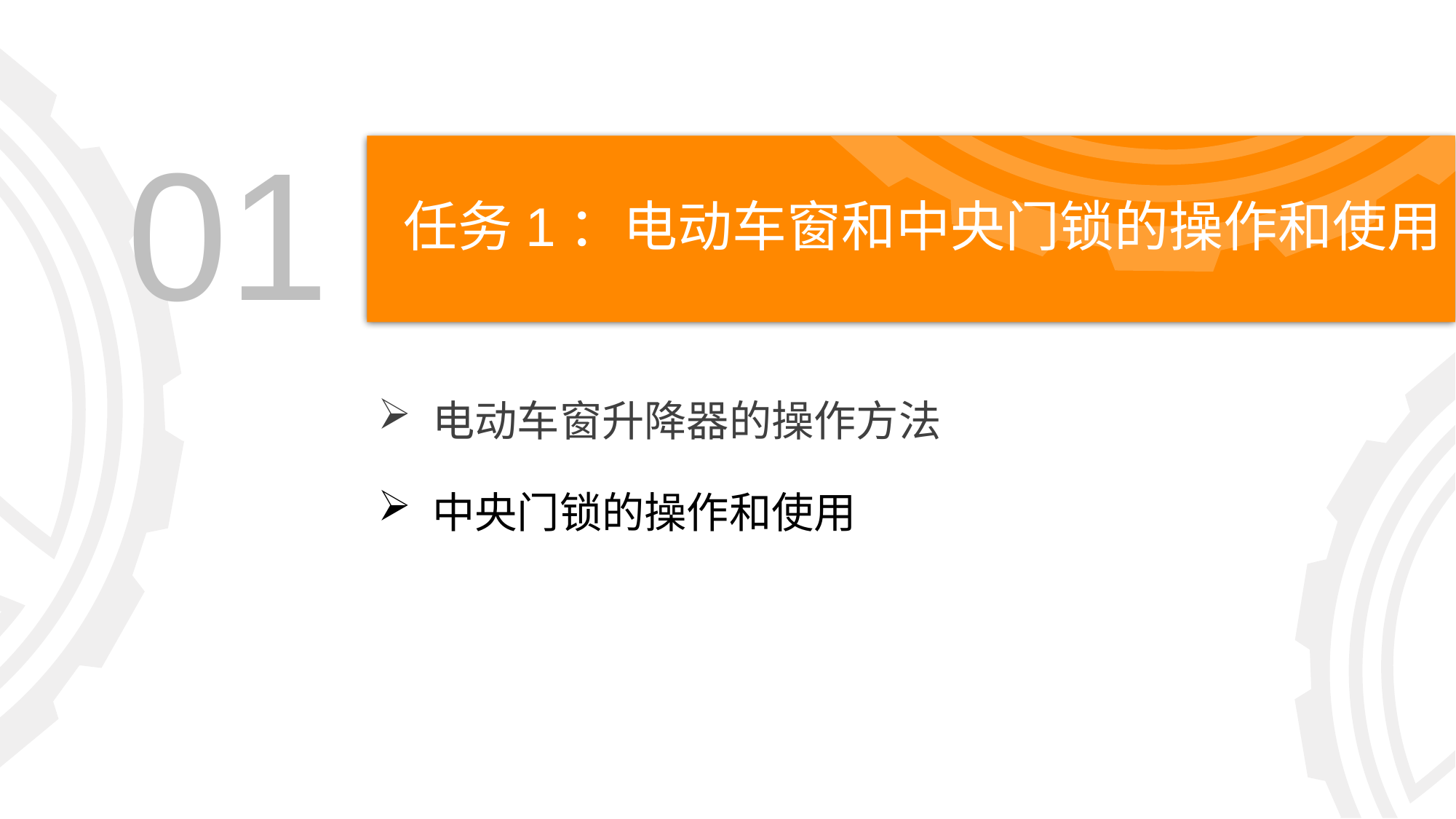

01
# 任务1：电动车窗和中央门锁的操作和使用
电动车窗升降器的操作方法
中央门锁的操作和使用